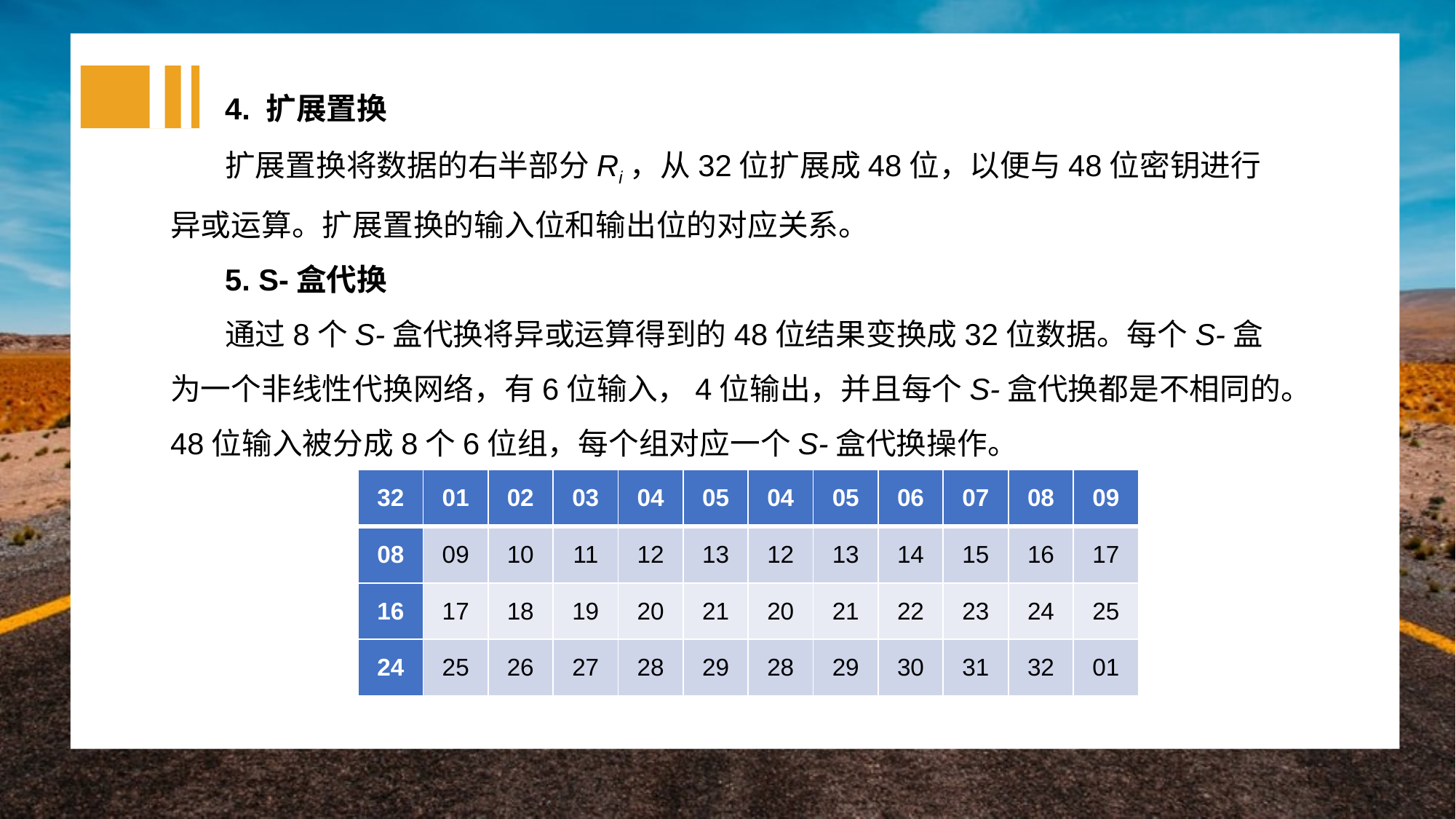

4. 扩展置换
扩展置换将数据的右半部分Ri，从32位扩展成48位，以便与48位密钥进行异或运算。扩展置换的输入位和输出位的对应关系。
5. S-盒代换
通过8个S-盒代换将异或运算得到的48位结果变换成32位数据。每个S-盒为一个非线性代换网络，有6位输入，4位输出，并且每个S-盒代换都是不相同的。48位输入被分成8个6位组，每个组对应一个S-盒代换操作。
| 32 | 01 | 02 | 03 | 04 | 05 | 04 | 05 | 06 | 07 | 08 | 09 |
| --- | --- | --- | --- | --- | --- | --- | --- | --- | --- | --- | --- |
| 08 | 09 | 10 | 11 | 12 | 13 | 12 | 13 | 14 | 15 | 16 | 17 |
| 16 | 17 | 18 | 19 | 20 | 21 | 20 | 21 | 22 | 23 | 24 | 25 |
| 24 | 25 | 26 | 27 | 28 | 29 | 28 | 29 | 30 | 31 | 32 | 01 |